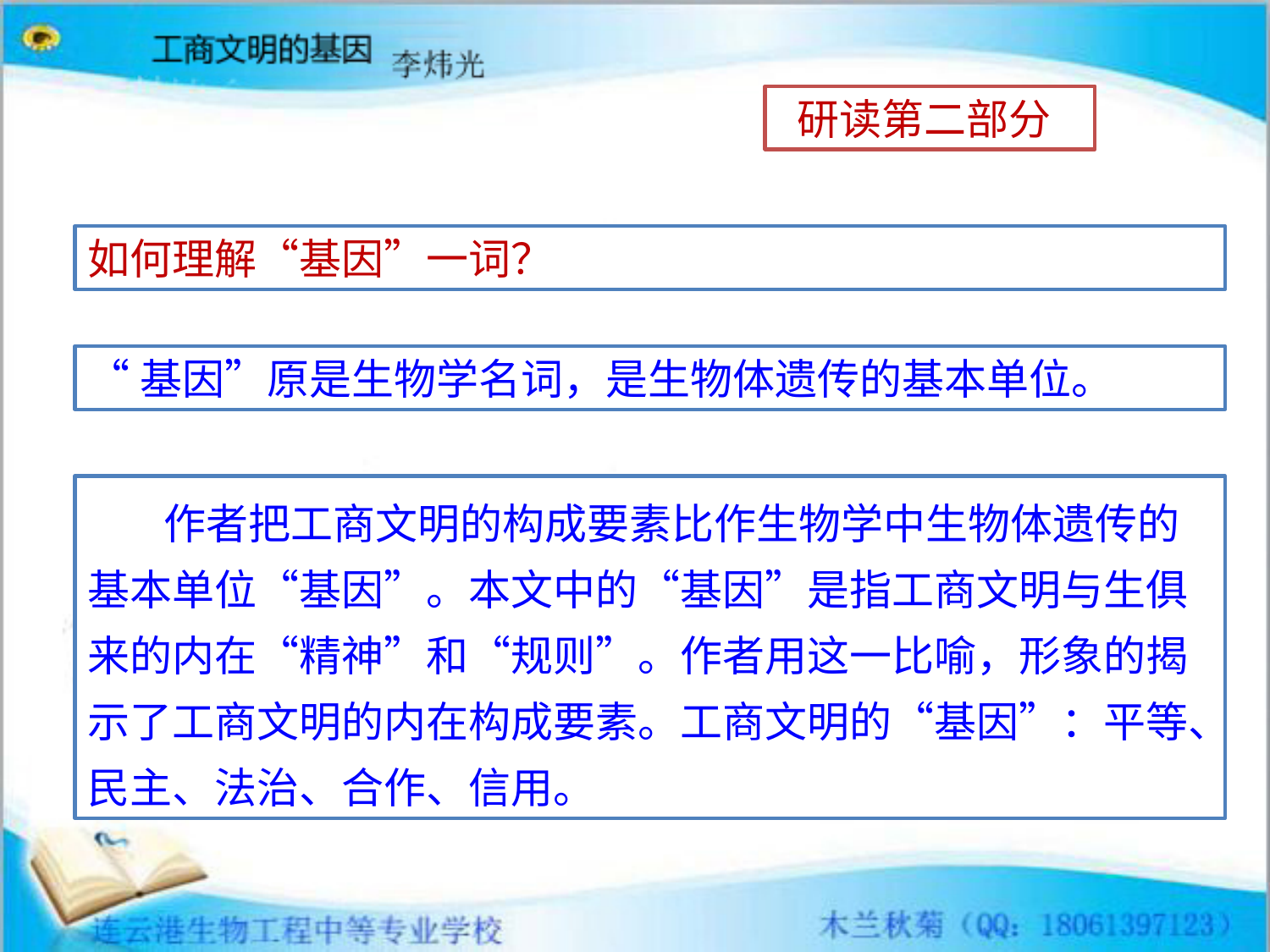

研读第二部分
如何理解“基因”一词？
“基因”原是生物学名词，是生物体遗传的基本单位。
       作者把工商文明的构成要素比作生物学中生物体遗传的基本单位“基因”。本文中的“基因”是指工商文明与生俱来的内在“精神”和“规则”。作者用这一比喻，形象的揭示了工商文明的内在构成要素。工商文明的“基因”：平等、民主、法治、合作、信用。